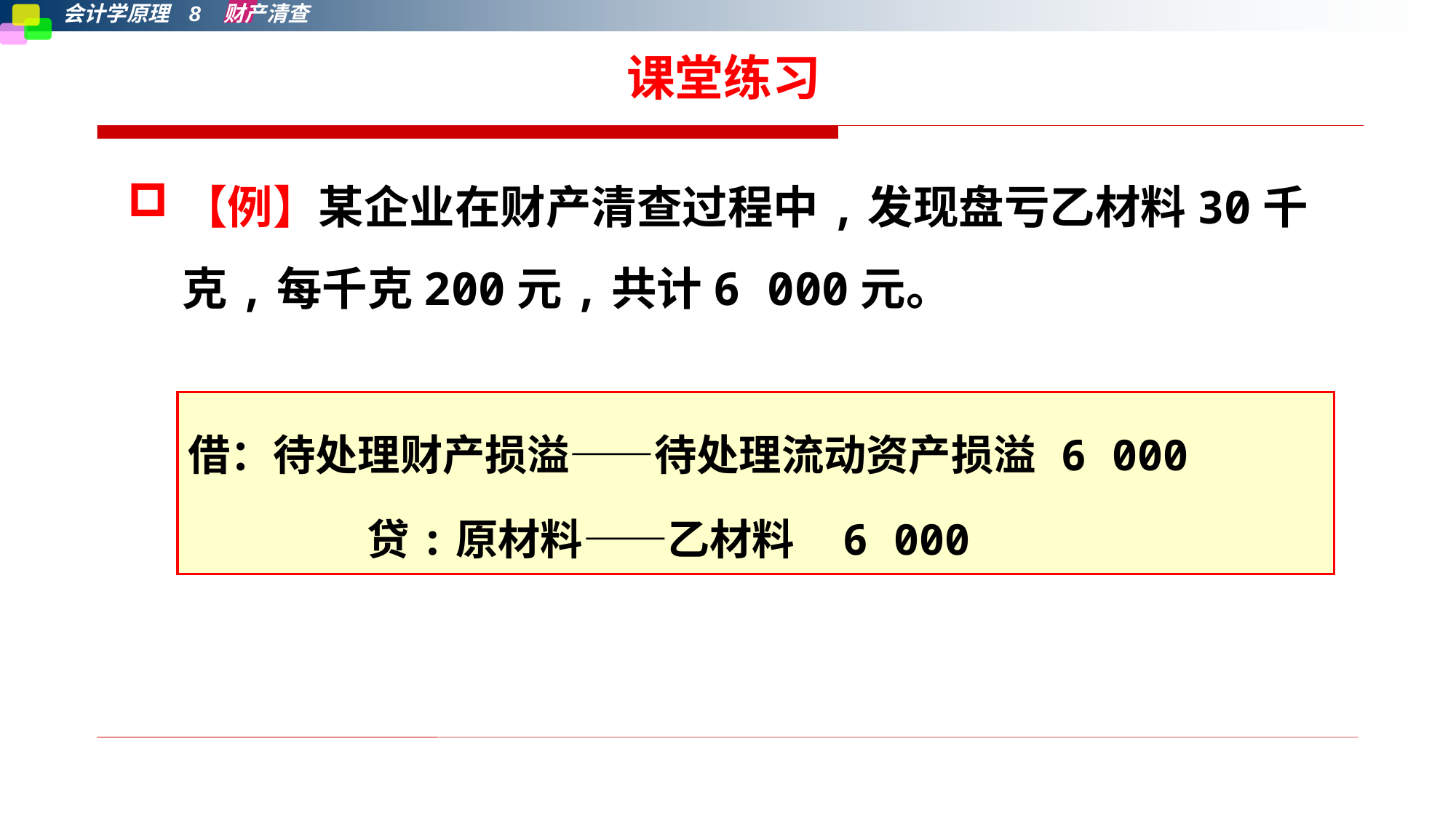

课堂练习
【例】某企业在财产清查过程中,发现盘亏乙材料30千克,每千克200元,共计6 000元。
借：待处理财产损溢——待处理流动资产损溢	6 000
　　　　 贷:原材料——乙材料	6 000